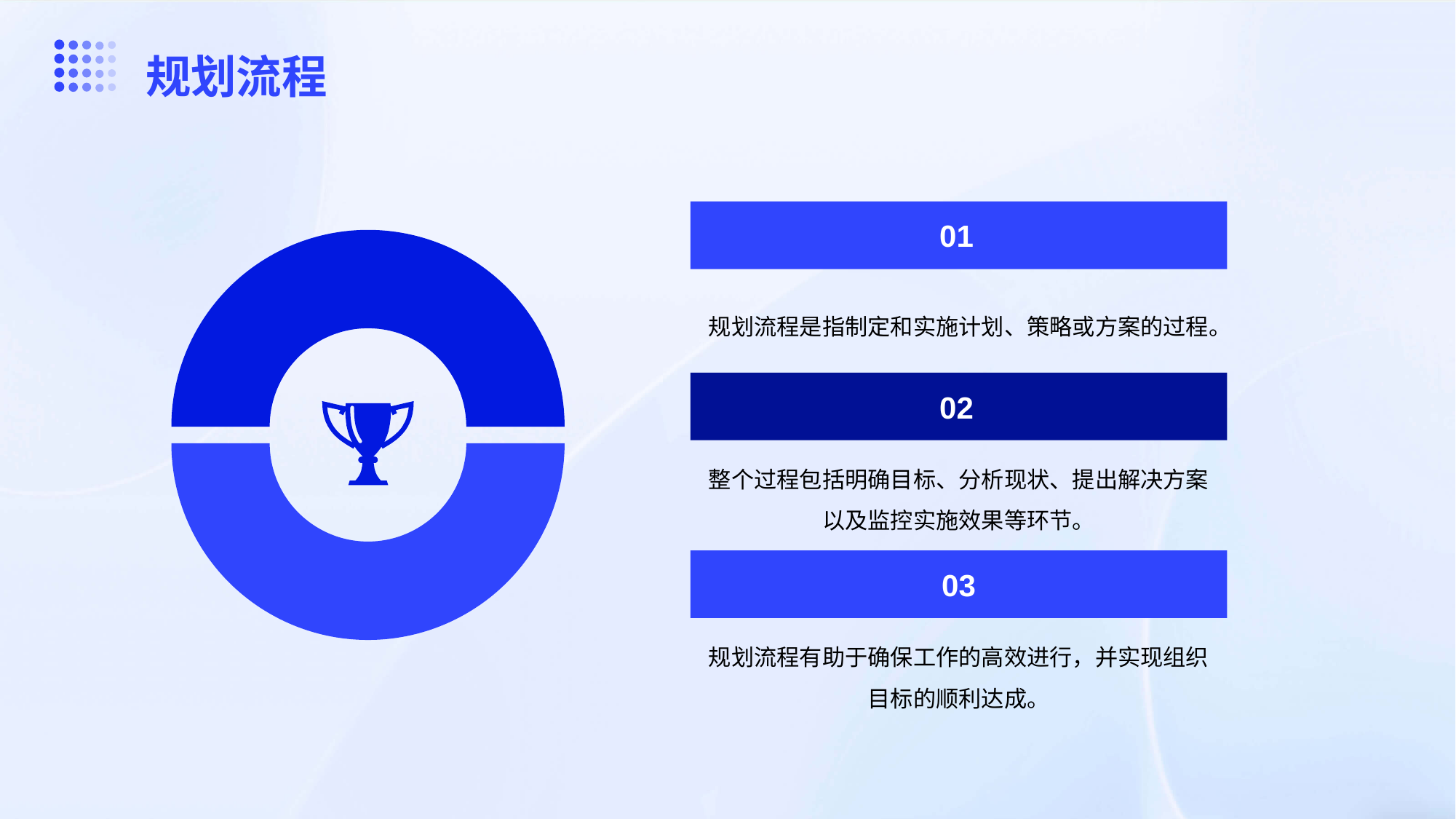

规划流程

01

规划流程是指制定和实施计划、策略或方案的过程。

02

整个过程包括明确目标、分析现状、提出解决方案以及监控实施效果等环节。

03
规划流程有助于确保工作的高效进行，并实现组织目标的顺利达成。